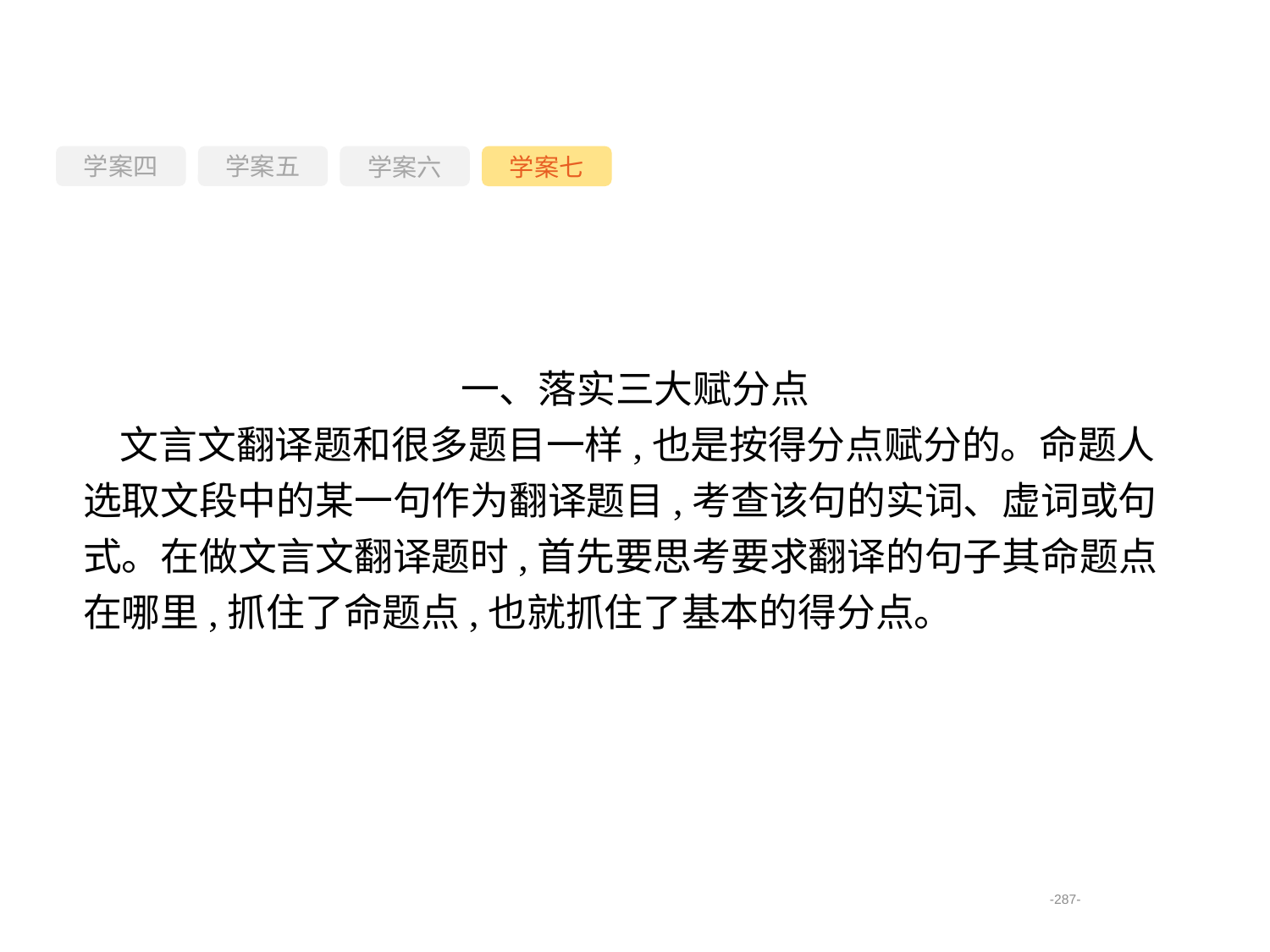

学案四
学案六
学案七
学案五
一、落实三大赋分点
文言文翻译题和很多题目一样,也是按得分点赋分的。命题人选取文段中的某一句作为翻译题目,考查该句的实词、虚词或句式。在做文言文翻译题时,首先要思考要求翻译的句子其命题点在哪里,抓住了命题点,也就抓住了基本的得分点。
-287-